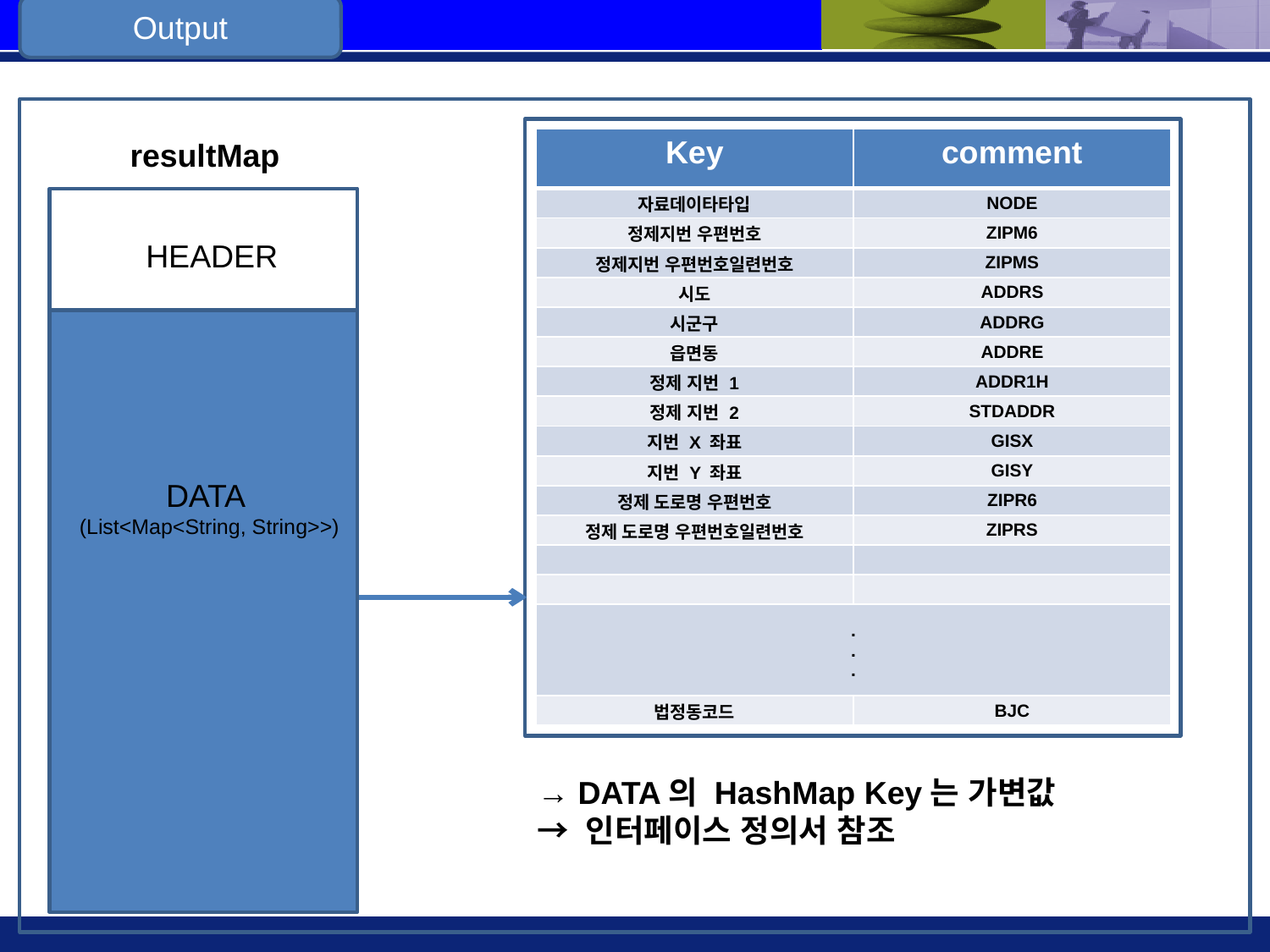

Output

resultMap
| Key | comment |
| --- | --- |
| 자료데이타타입 | NODE |
| 정제지번 우편번호 | ZIPM6 |
| 정제지번 우편번호일련번호 | ZIPMS |
| 시도 | ADDRS |
| 시군구 | ADDRG |
| 읍면동 | ADDRE |
| 정제 지번 1 | ADDR1H |
| 정제 지번 2 | STDADDR |
| 지번 X 좌표 | GISX |
| 지번 Y 좌표 | GISY |
| 정제 도로명 우편번호 | ZIPR6 |
| 정제 도로명 우편번호일련번호 | ZIPRS |
|  |  |
|  |  |
| . . . |  |
| 법정동코드 | BJC |

HEADER

DATA
(List<Map<String, String>>)
→ DATA의 HashMap Key는 가변값
→ 인터페이스 정의서 참조